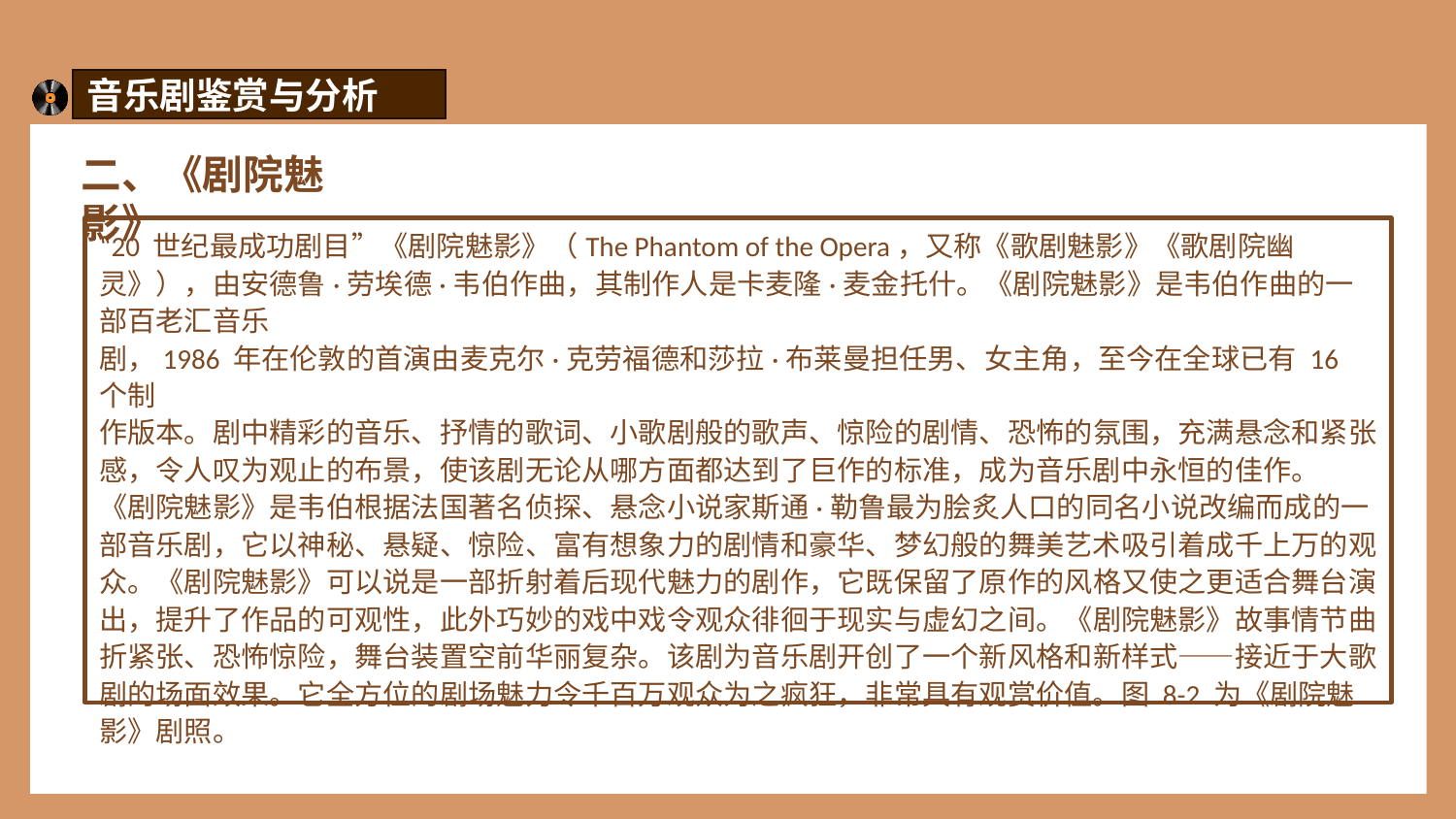

音乐剧鉴赏与分析
二、《剧院魅影》

“20 世纪最成功剧目”《剧院魅影》（The Phantom of the Opera，又称《歌剧魅影》《歌剧院幽灵》），由安德鲁·劳埃德·韦伯作曲，其制作人是卡麦隆·麦金托什。《剧院魅影》是韦伯作曲的一部百老汇音乐
剧，1986 年在伦敦的首演由麦克尔·克劳福德和莎拉·布莱曼担任男、女主角，至今在全球已有 16 个制
作版本。剧中精彩的音乐、抒情的歌词、小歌剧般的歌声、惊险的剧情、恐怖的氛围，充满悬念和紧张
感，令人叹为观止的布景，使该剧无论从哪方面都达到了巨作的标准，成为音乐剧中永恒的佳作。
《剧院魅影》是韦伯根据法国著名侦探、悬念小说家斯通·勒鲁最为脍炙人口的同名小说改编而成的一部音乐剧，它以神秘、悬疑、惊险、富有想象力的剧情和豪华、梦幻般的舞美艺术吸引着成千上万的观众。《剧院魅影》可以说是一部折射着后现代魅力的剧作，它既保留了原作的风格又使之更适合舞台演出，提升了作品的可观性，此外巧妙的戏中戏令观众徘徊于现实与虚幻之间。《剧院魅影》故事情节曲折紧张、恐怖惊险，舞台装置空前华丽复杂。该剧为音乐剧开创了一个新风格和新样式——接近于大歌剧的场面效果。它全方位的剧场魅力令千百万观众为之疯狂，非常具有观赏价值。图 8-2 为《剧院魅影》剧照。